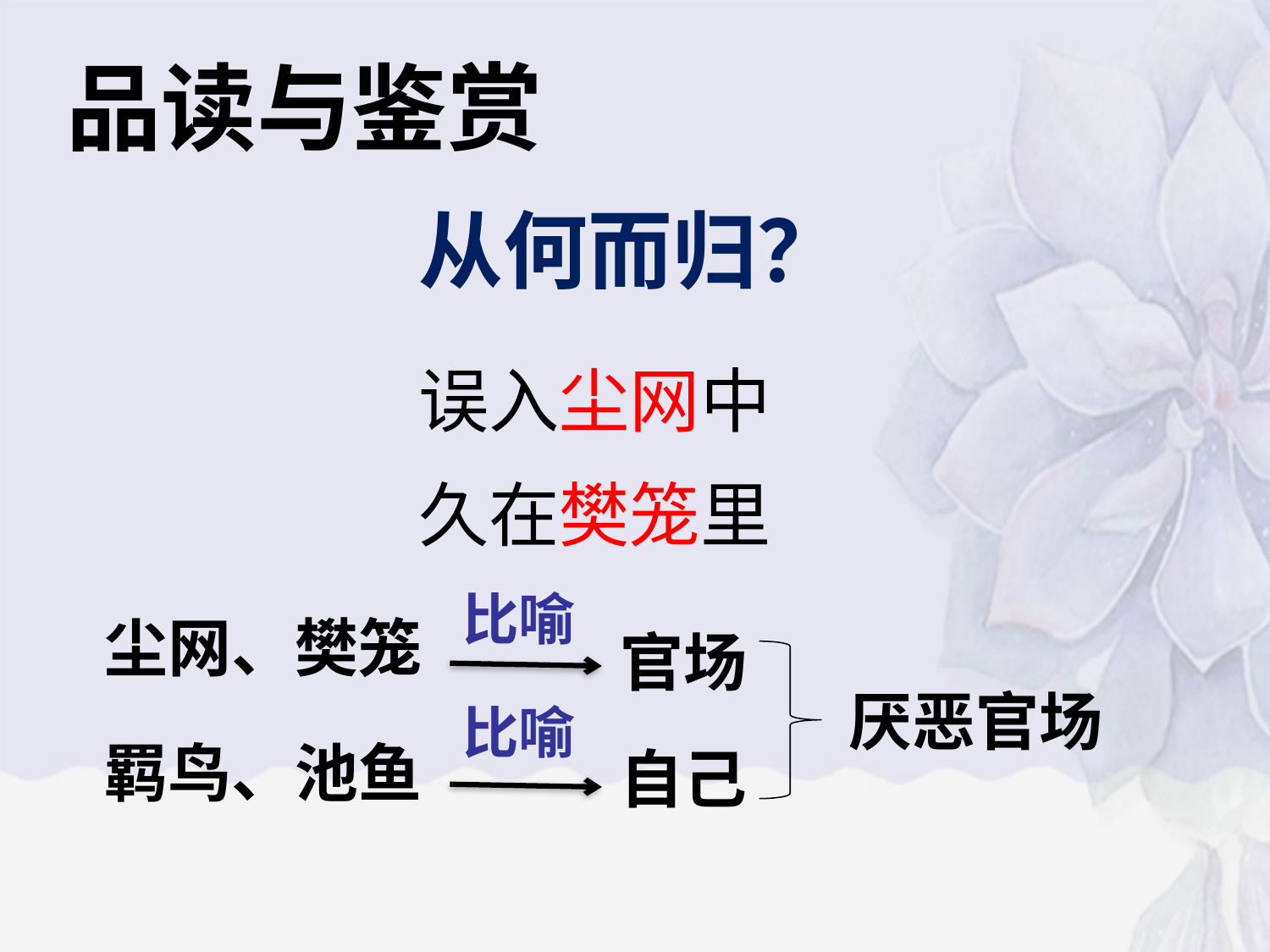

品读与鉴赏
从何而归？
误入尘网中
久在樊笼里
比喻
尘网、樊笼
官场

厌恶官场
比喻
自己
羁鸟、池鱼